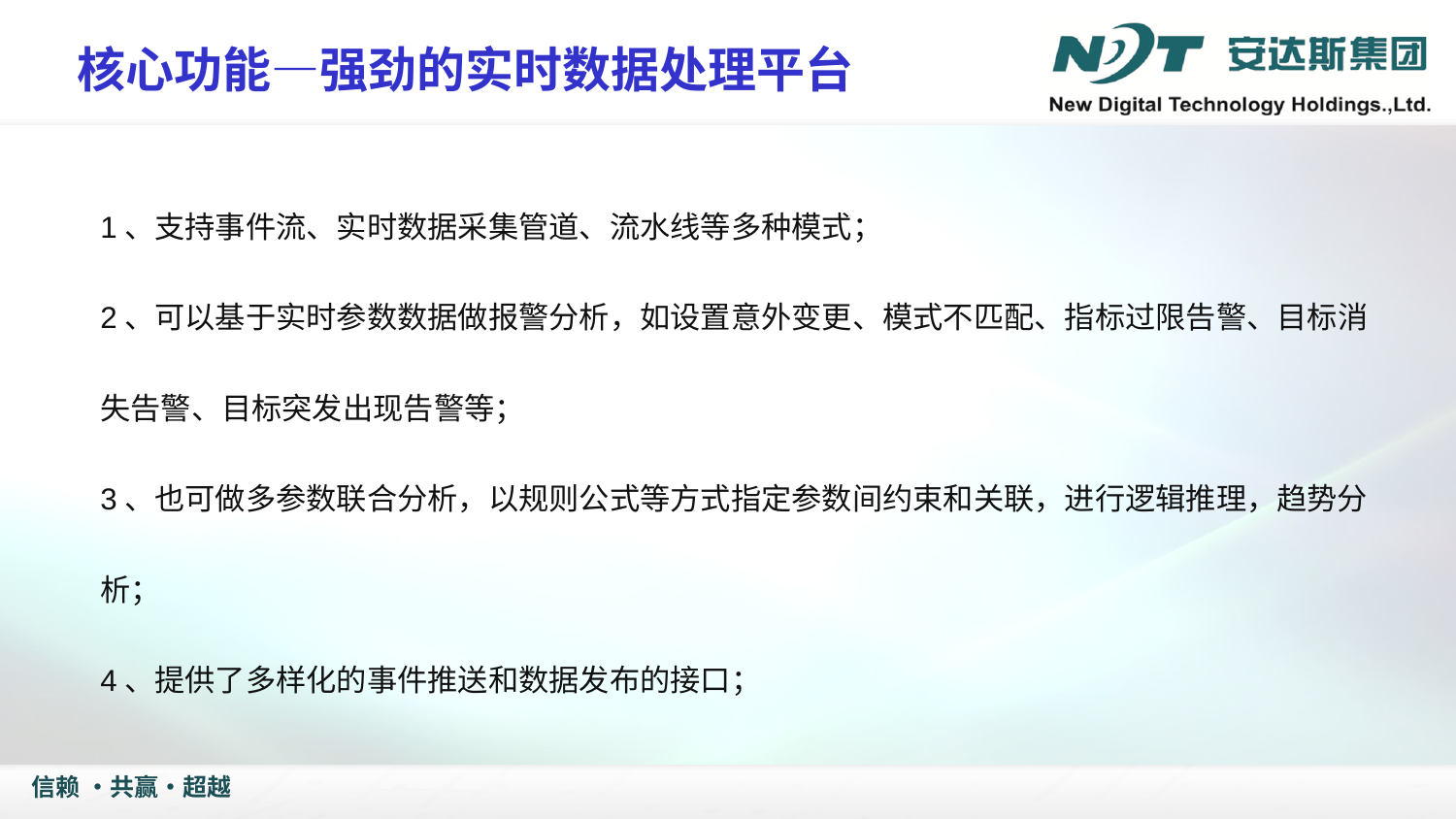

核心功能—强劲的实时数据处理平台
1、支持事件流、实时数据采集管道、流水线等多种模式；
2、可以基于实时参数数据做报警分析，如设置意外变更、模式不匹配、指标过限告警、目标消失告警、目标突发出现告警等；
3、也可做多参数联合分析，以规则公式等方式指定参数间约束和关联，进行逻辑推理，趋势分析；
4、提供了多样化的事件推送和数据发布的接口；